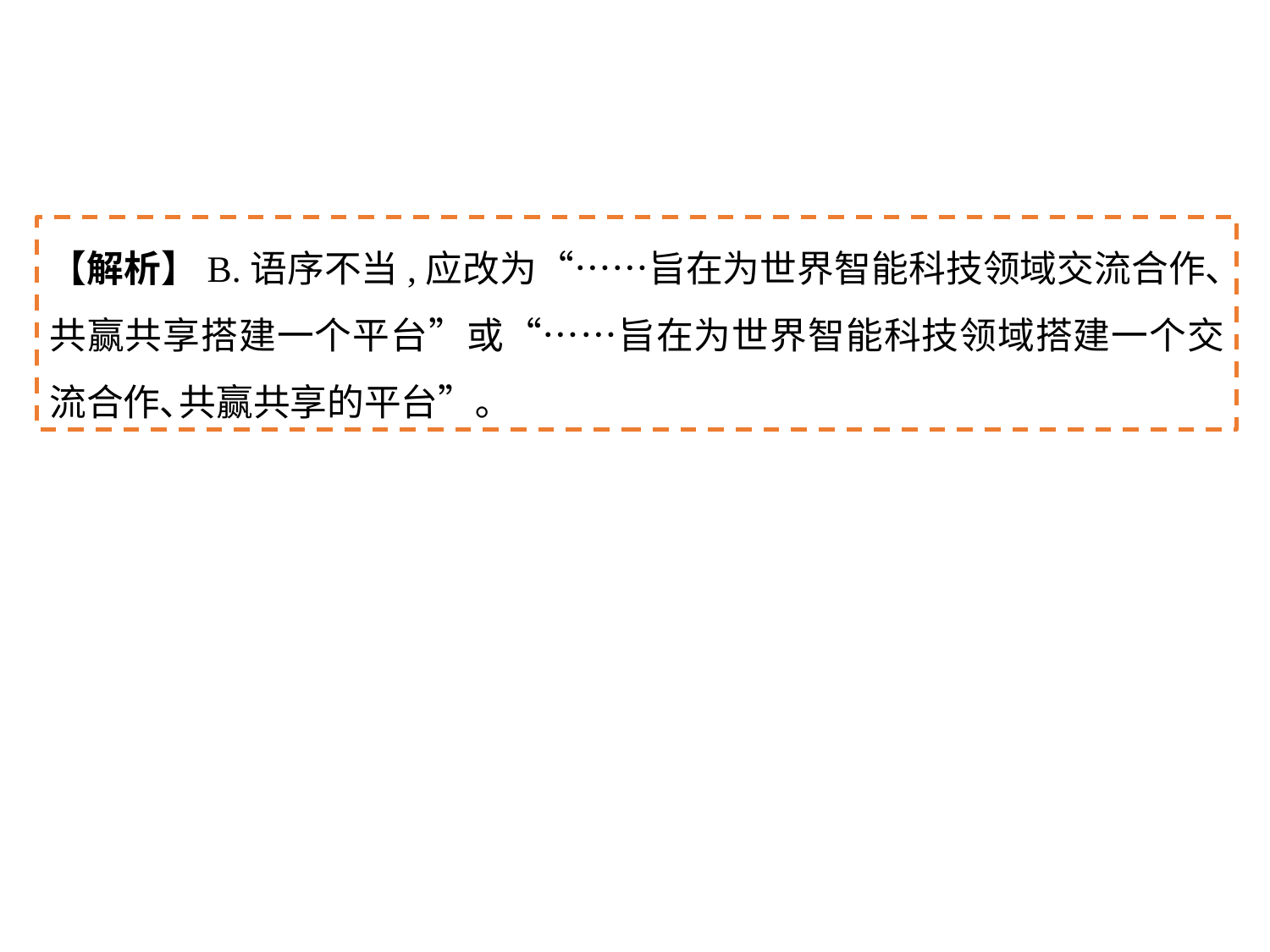

【解析】B.语序不当,应改为“……旨在为世界智能科技领域交流合作､共赢共享搭建一个平台”或“……旨在为世界智能科技领域搭建一个交流合作､共赢共享的平台”｡